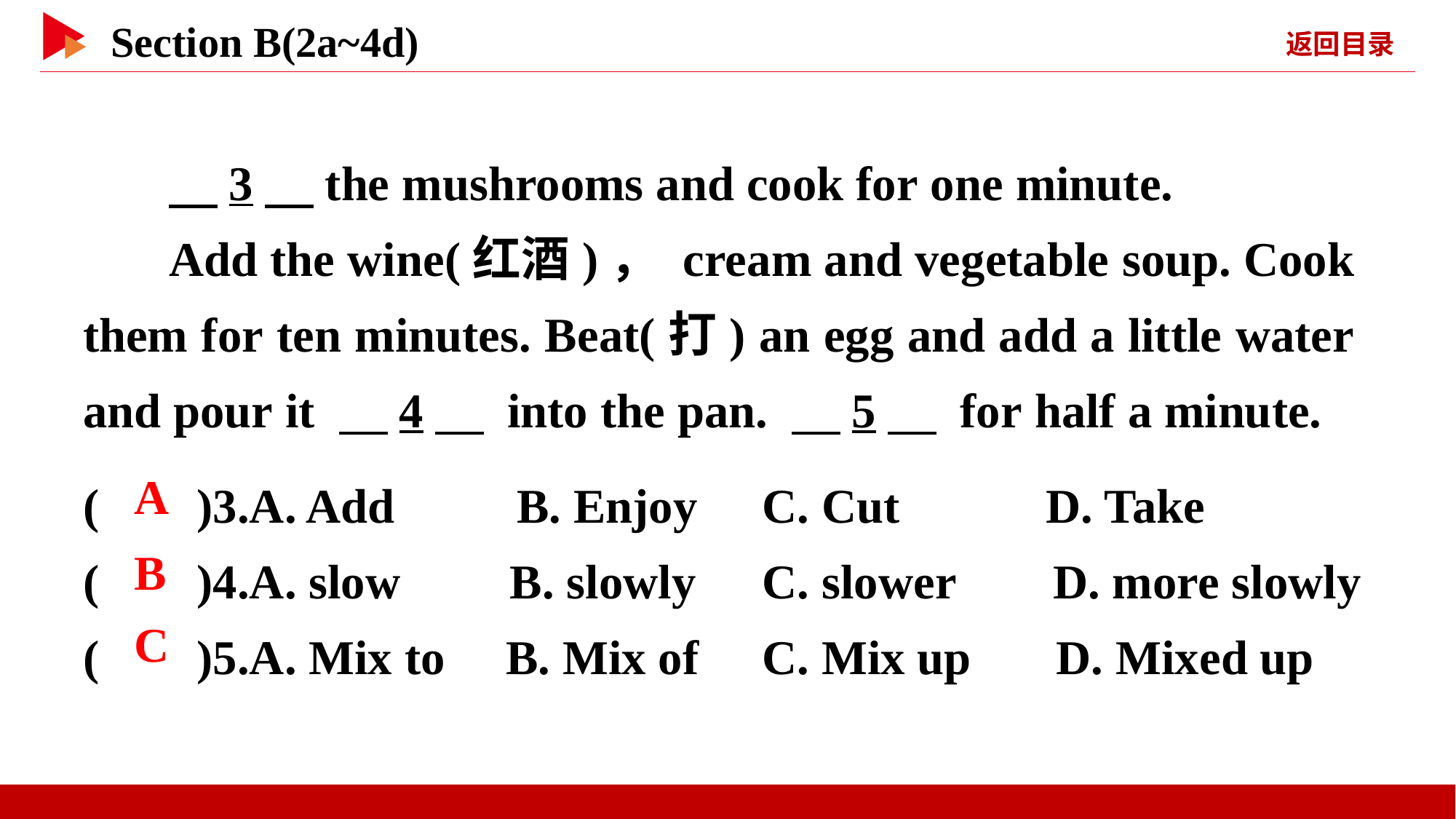

3　the mushrooms and cook for one minute.
Add the wine(红酒)， cream and vegetable soup. Cook them for ten minutes. Beat(打) an egg and add a little water and pour it 　4　 into the pan. 　5　 for half a minute.
(        )3.A. Add          B. Enjoy	  C. Cut            D. Take
(        )4.A. slow         B. slowly	  C. slower        D. more slowly
(        )5.A. Mix to     B. Mix of	  C. Mix up       D. Mixed up
   A
   B
   C